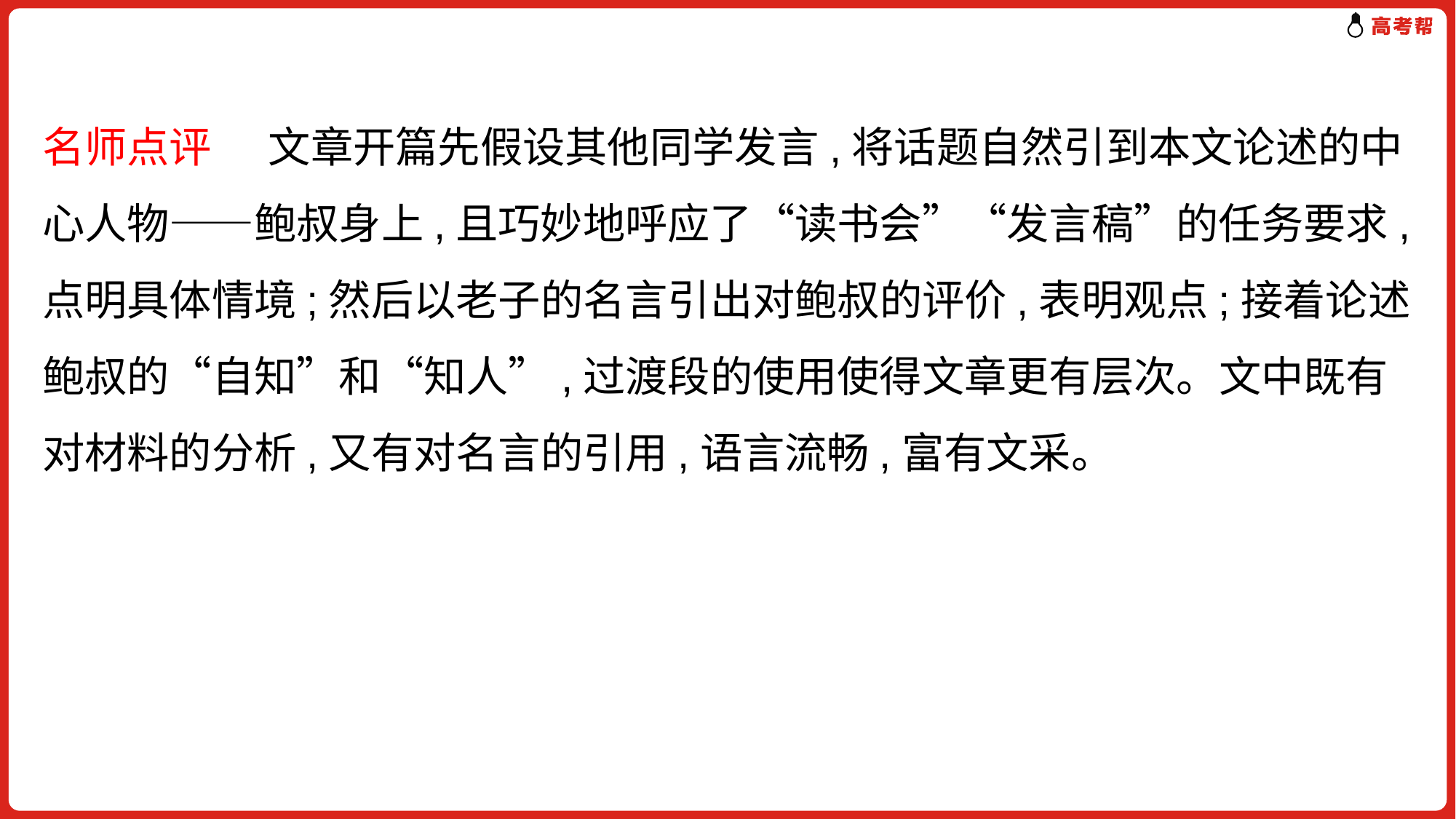

名师点评      文章开篇先假设其他同学发言,将话题自然引到本文论述的中心人物——鲍叔身上,且巧妙地呼应了“读书会”“发言稿”的任务要求,点明具体情境;然后以老子的名言引出对鲍叔的评价,表明观点;接着论述鲍叔的“自知”和“知人”,过渡段的使用使得文章更有层次。文中既有对材料的分析,又有对名言的引用,语言流畅,富有文采。